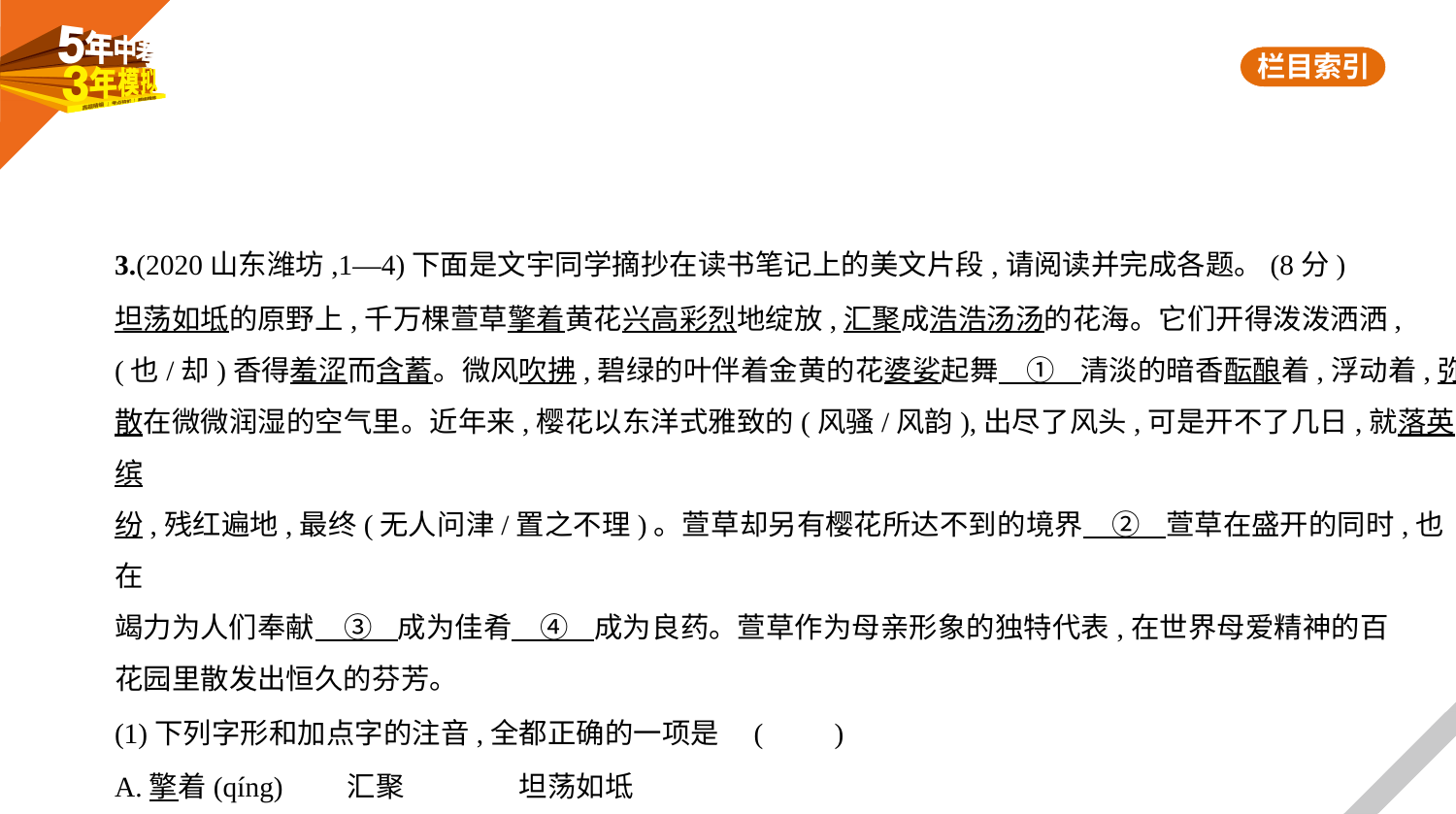

3.(2020山东潍坊,1—4)下面是文宇同学摘抄在读书笔记上的美文片段,请阅读并完成各题。(8分)
坦荡如坻的原野上,千万棵萱草擎着黄花兴高彩烈地绽放,汇聚成浩浩汤汤的花海。它们开得泼泼洒洒,
(也/却)香得羞涩而含蓄。微风吹拂,碧绿的叶伴着金黄的花婆娑起舞　①    清淡的暗香酝酿着,浮动着,弥
散在微微润湿的空气里。近年来,樱花以东洋式雅致的(风骚/风韵),出尽了风头,可是开不了几日,就落英缤
纷,残红遍地,最终(无人问津/置之不理)。萱草却另有樱花所达不到的境界　②    萱草在盛开的同时,也在
竭力为人们奉献　③    成为佳肴　④    成为良药。萱草作为母亲形象的独特代表,在世界母爱精神的百
花园里散发出恒久的芬芳。
(1)下列字形和加点字的注音,全都正确的一项是 (　　)
A.擎着(qíng)　　汇聚　　　　坦荡如坻
B.羞涩(sè)　　　含蓄　　　兴高彩烈